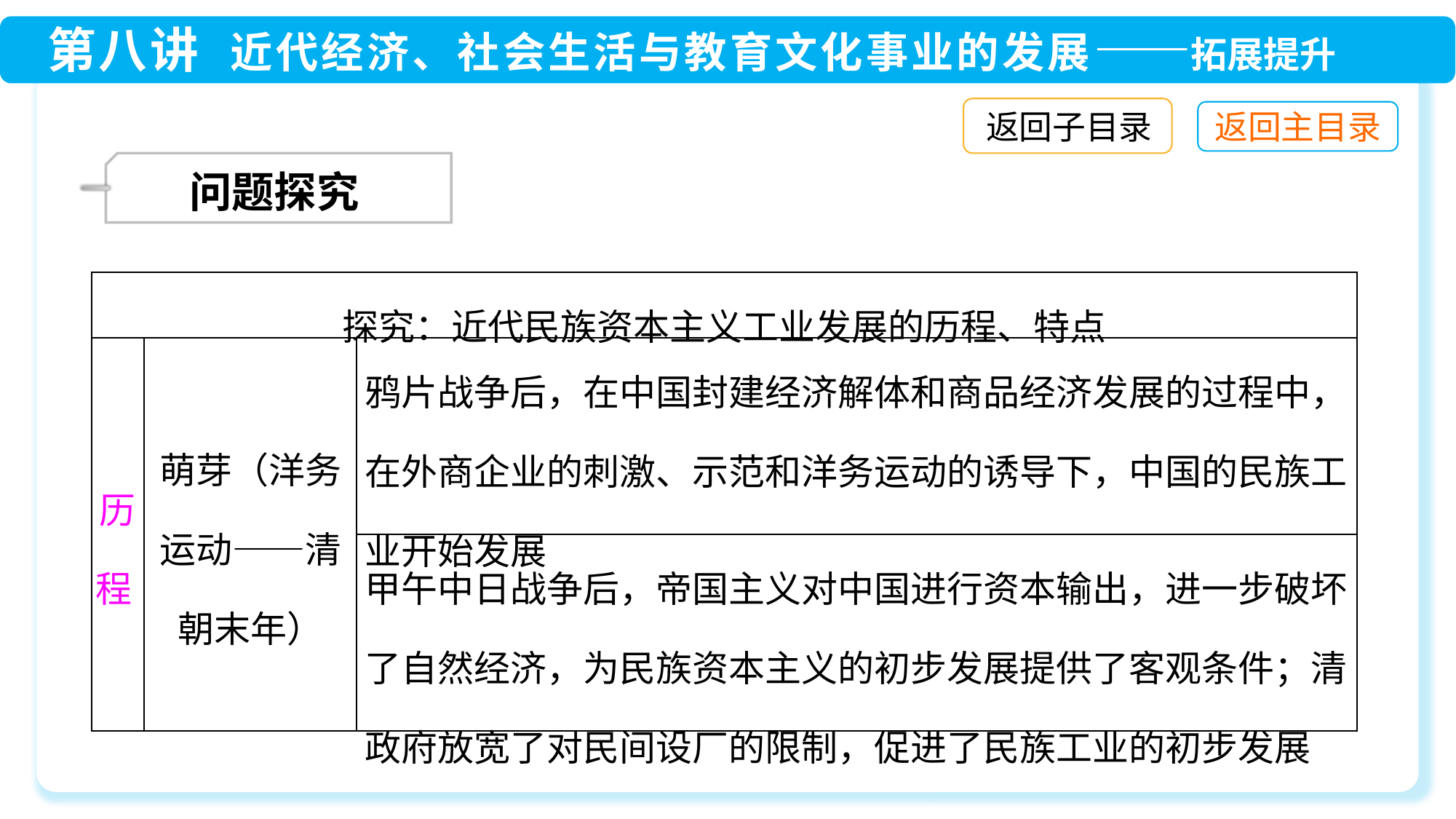

返回子目录
 问题探究

| 探究：近代民族资本主义工业发展的历程、特点 |  |  |
| --- | --- | --- |
| 历程 | 萌芽（洋务运动——清朝末年） | 鸦片战争后，在中国封建经济解体和商品经济发展的过程中，在外商企业的刺激、示范和洋务运动的诱导下，中国的民族工业开始发展 |
|  |  | 甲午中日战争后，帝国主义对中国进行资本输出，进一步破坏了自然经济，为民族资本主义的初步发展提供了客观条件；清政府放宽了对民间设厂的限制，促进了民族工业的初步发展 |